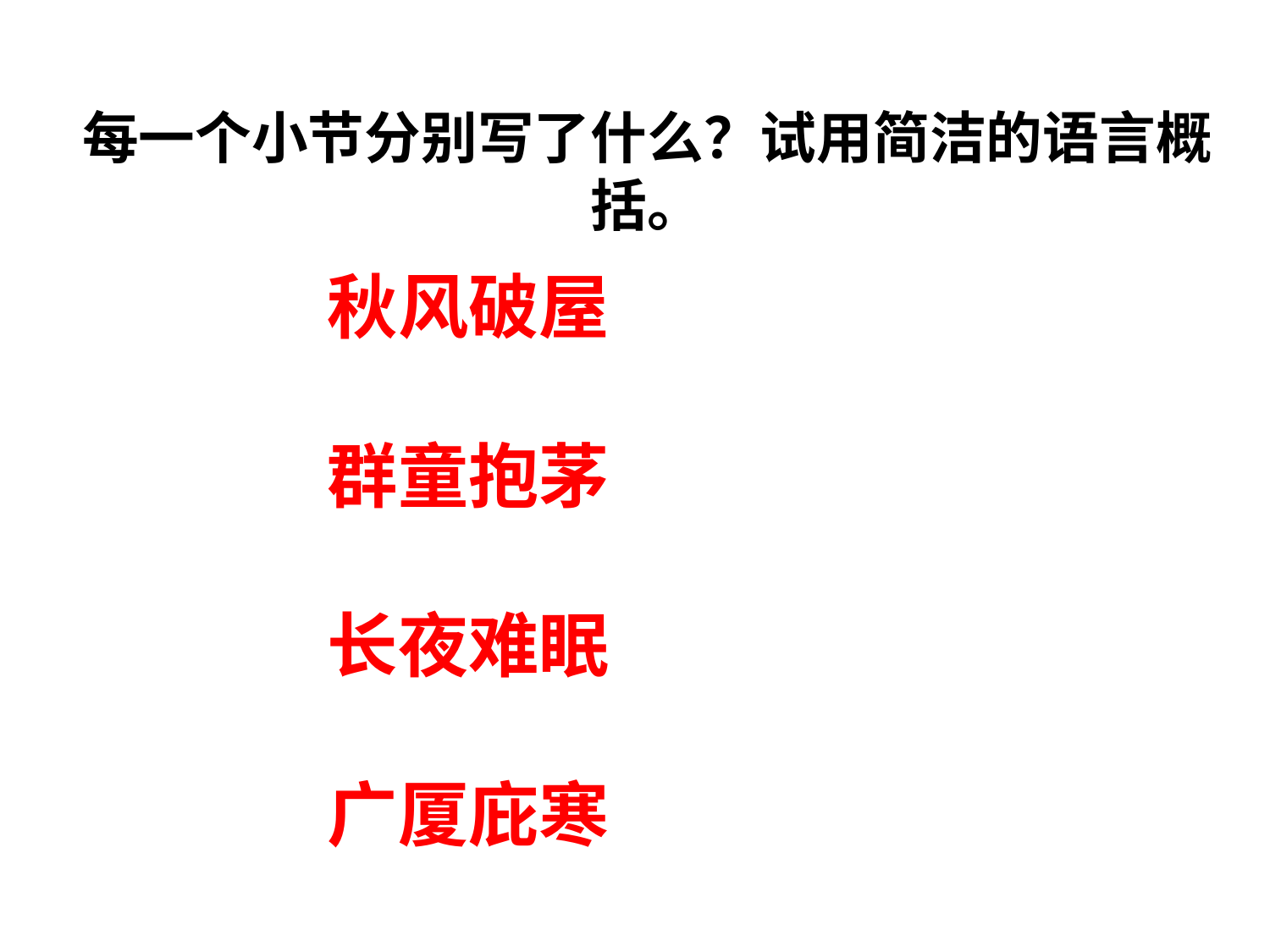

每一个小节分别写了什么？试用简洁的语言概括。
秋风破屋

群童抱茅

长夜难眠

广厦庇寒